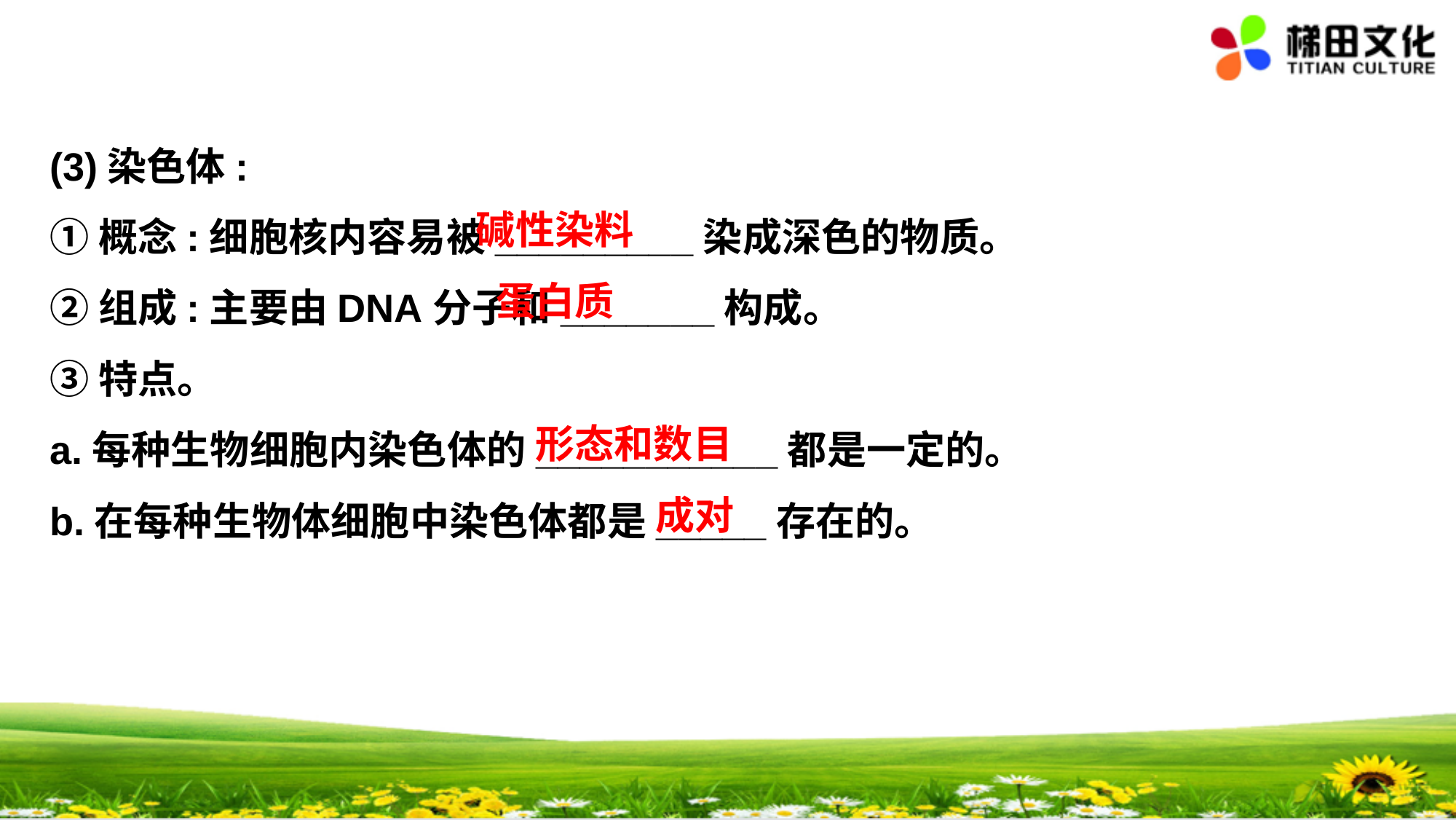

(3)染色体:
①概念:细胞核内容易被_________染成深色的物质。
②组成:主要由DNA分子和_______构成。
③特点。
a.每种生物细胞内染色体的___________都是一定的。
b.在每种生物体细胞中染色体都是_____存在的。
碱性染料
蛋白质
形态和数目
成对